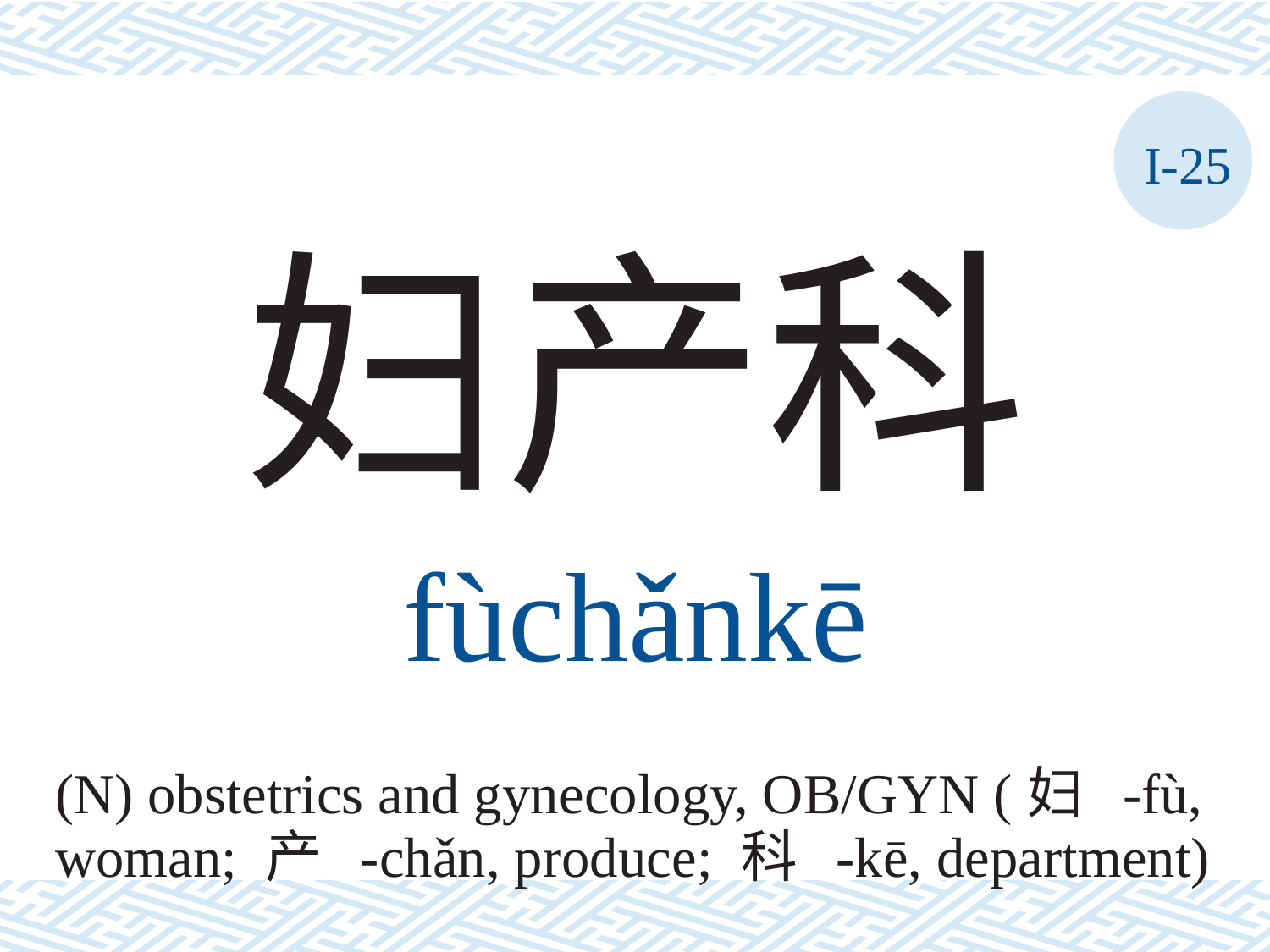

I-25
妇产科
fùchǎnkē
(N) obstetrics and gynecology, OB/GYN (妇  -fù, woman; 产  -chǎn, produce; 科  -kē, department)